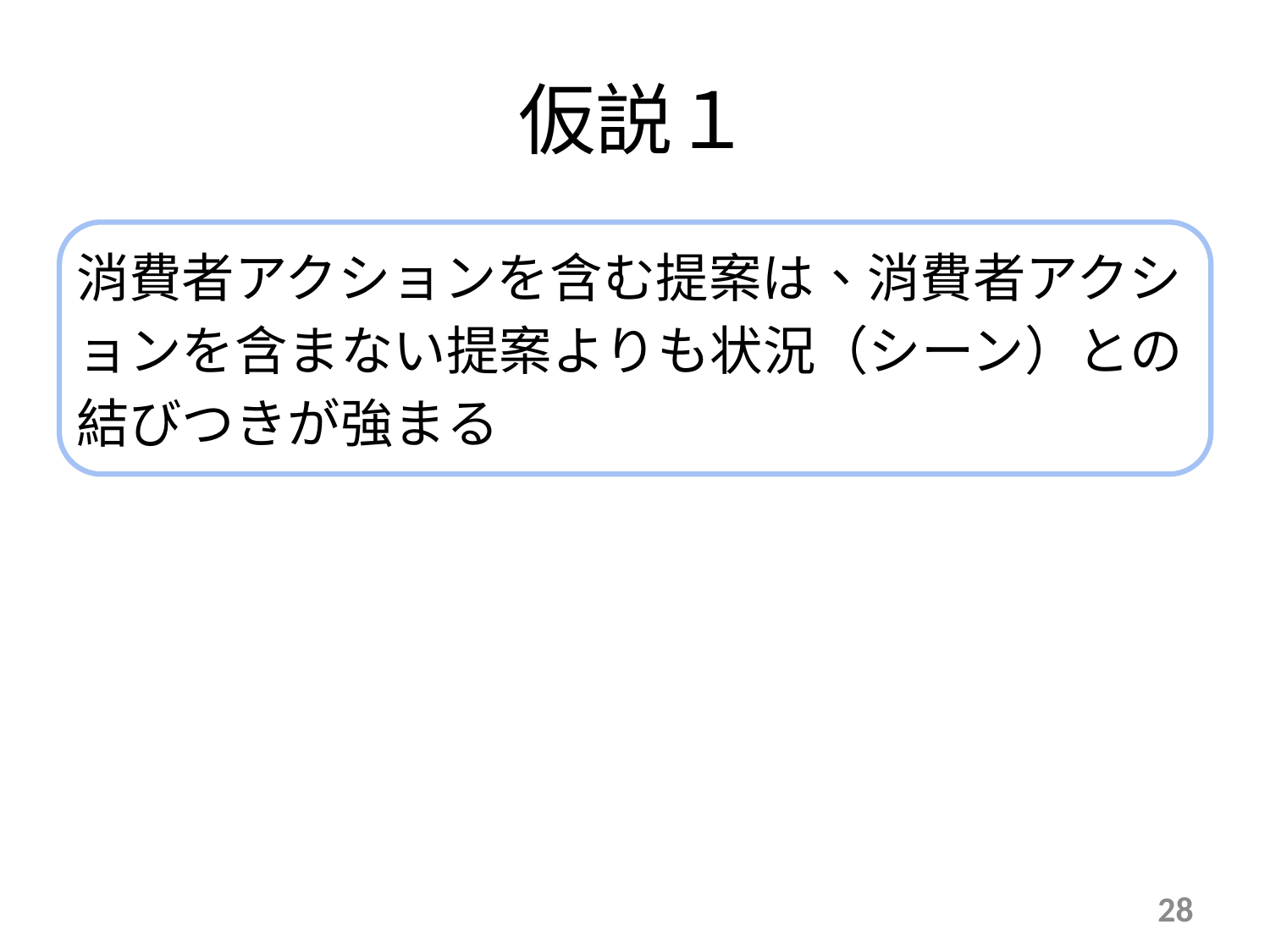

仮説１

消費者アクションを含む提案は、消費者アクションを含まない提案よりも状況（シーン）との結びつきが強まる
28